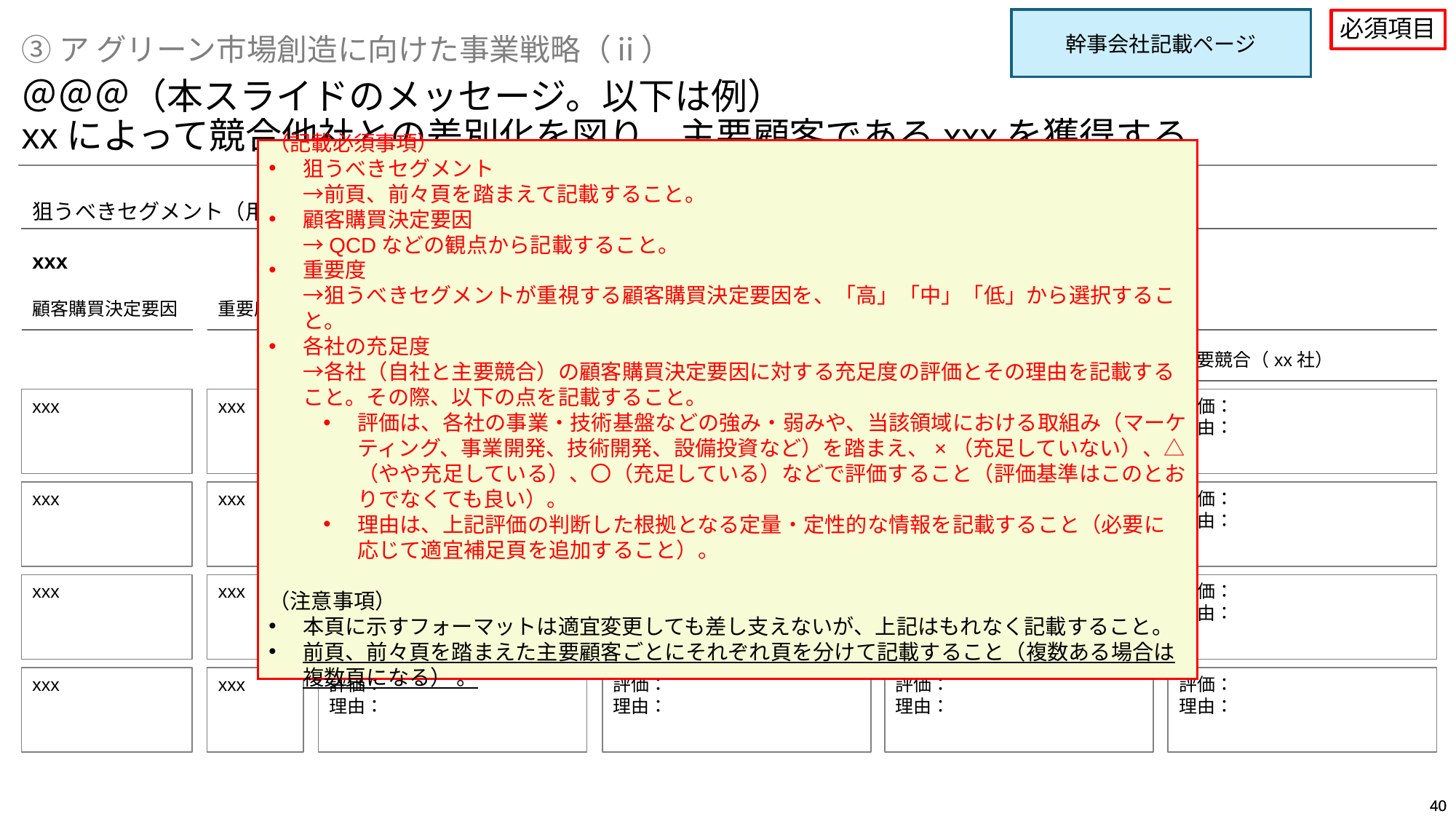

幹事会社記載ページ
必須項目
③ア グリーン市場創造に向けた事業戦略（ⅱ）
＠＠＠（本スライドのメッセージ。以下は例）
xxによって競合他社との差別化を図り、主要顧客であるxxxを獲得する
（記載必須事項）
狙うべきセグメント
→前頁、前々頁を踏まえて記載すること。
顧客購買決定要因
→QCDなどの観点から記載すること。
重要度
→狙うべきセグメントが重視する顧客購買決定要因を、「高」「中」「低」から選択すること。
各社の充足度
→各社（自社と主要競合）の顧客購買決定要因に対する充足度の評価とその理由を記載すること。その際、以下の点を記載すること。
評価は、各社の事業・技術基盤などの強み・弱みや、当該領域における取組み（マーケティング、事業開発、技術開発、設備投資など）を踏まえ、×（充足していない）、△（やや充足している）、〇（充足している）などで評価すること（評価基準はこのとおりでなくても良い）。
理由は、上記評価の判断した根拠となる定量・定性的な情報を記載すること（必要に応じて適宜補足頁を追加すること）。

（注意事項）
本頁に示すフォーマットは適宜変更しても差し支えないが、上記はもれなく記載すること。
前頁、前々頁を踏まえた主要顧客ごとにそれぞれ頁を分けて記載すること（複数ある場合は複数頁になる） 。
狙うべきセグメント（用途市場）と主要顧客
xxx
顧客購買決定要因
重要度
各社の充足度
自社
主要競合（xx社）
主要競合（xx社）
主要競合（xx社）
xxx
xxx
評価：
理由：
評価：
理由：
評価：
理由：
評価：
理由：
xxx

xxx

評価：
理由：
評価：
理由：
評価：
理由：
評価：
理由：
xxx
xxx
評価：
理由：
評価：
理由：
評価：
理由：
評価：
理由：
xxx
xxx
評価：
理由：
評価：
理由：
評価：
理由：
評価：
理由：